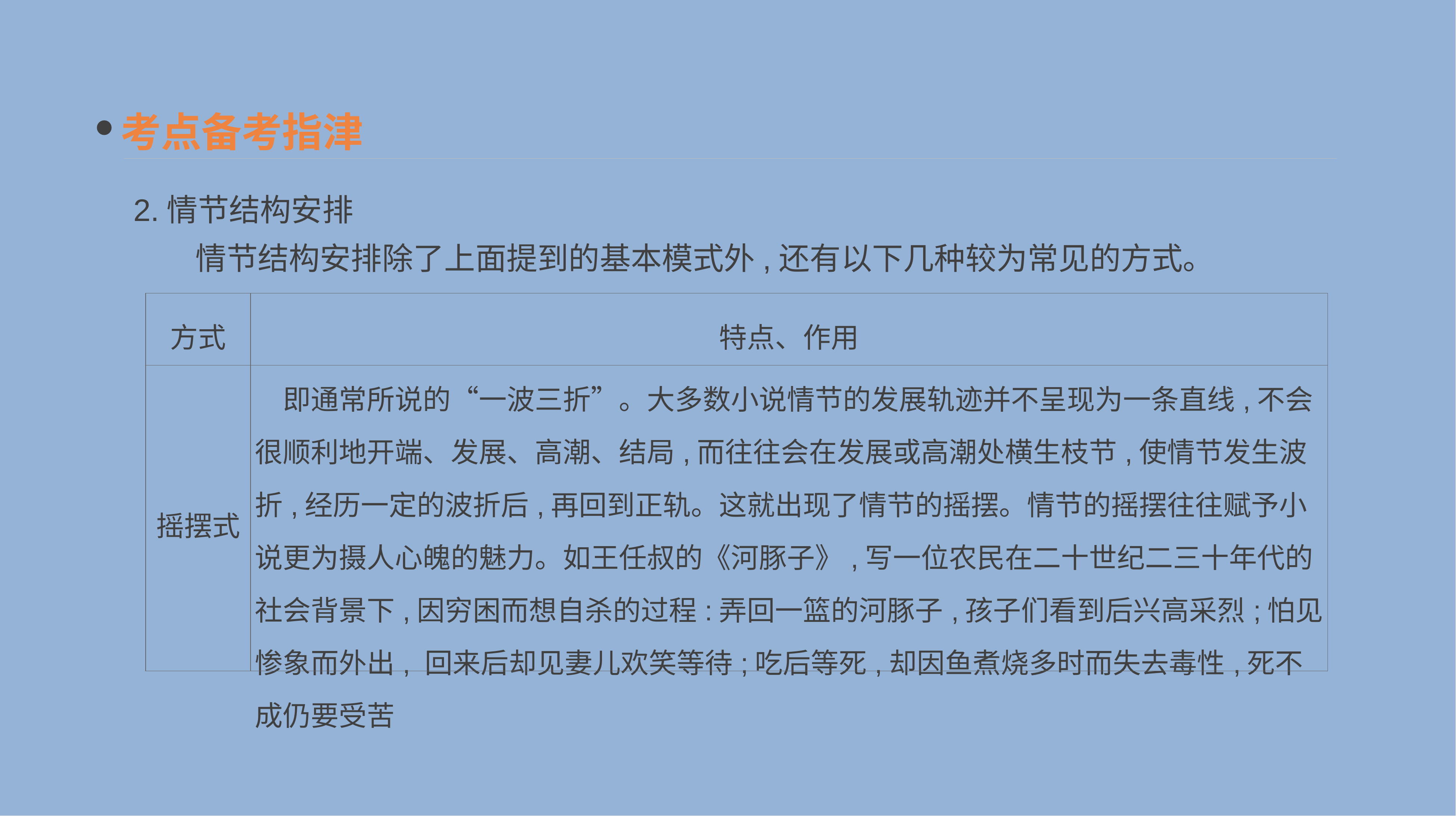

考点备考指津

2.情节结构安排
　　情节结构安排除了上面提到的基本模式外,还有以下几种较为常见的方式。
| 方式 | 特点、作用 |
| --- | --- |
| 摇摆式 | 即通常所说的“一波三折”。大多数小说情节的发展轨迹并不呈现为一条直线,不会很顺利地开端、发展、高潮、结局,而往往会在发展或高潮处横生枝节,使情节发生波折,经历一定的波折后,再回到正轨。这就出现了情节的摇摆。情节的摇摆往往赋予小说更为摄人心魄的魅力。如王任叔的《河豚子》,写一位农民在二十世纪二三十年代的社会背景下,因穷困而想自杀的过程:弄回一篮的河豚子,孩子们看到后兴高采烈;怕见惨象而外出, 回来后却见妻儿欢笑等待;吃后等死,却因鱼煮烧多时而失去毒性,死不成仍要受苦 |